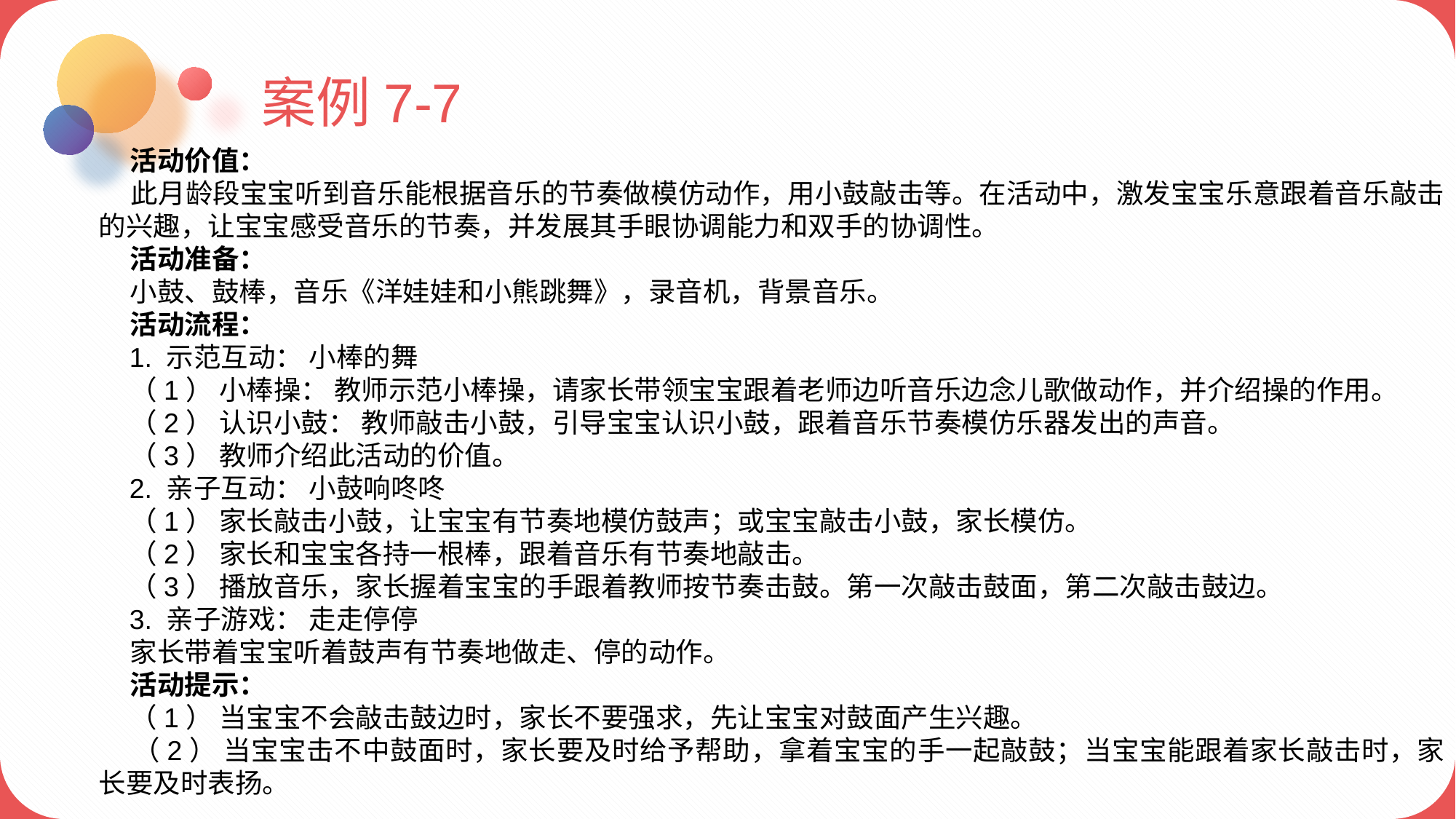

案例7-7
    活动价值：
    此月龄段宝宝听到音乐能根据音乐的节奏做模仿动作，用小鼓敲击等。在活动中，激发宝宝乐意跟着音乐敲击的兴趣，让宝宝感受音乐的节奏，并发展其手眼协调能力和双手的协调性。
    活动准备：
    小鼓、鼓棒，音乐《洋娃娃和小熊跳舞》，录音机，背景音乐。
    活动流程：
    1. 示范互动： 小棒的舞
    （1） 小棒操： 教师示范小棒操，请家长带领宝宝跟着老师边听音乐边念儿歌做动作，并介绍操的作用。
    （2） 认识小鼓： 教师敲击小鼓，引导宝宝认识小鼓，跟着音乐节奏模仿乐器发出的声音。
    （3） 教师介绍此活动的价值。
    2. 亲子互动： 小鼓响咚咚
    （1） 家长敲击小鼓，让宝宝有节奏地模仿鼓声；或宝宝敲击小鼓，家长模仿。
    （2） 家长和宝宝各持一根棒，跟着音乐有节奏地敲击。
    （3） 播放音乐，家长握着宝宝的手跟着教师按节奏击鼓。第一次敲击鼓面，第二次敲击鼓边。
    3. 亲子游戏： 走走停停
    家长带着宝宝听着鼓声有节奏地做走、停的动作。
    活动提示：
    （1） 当宝宝不会敲击鼓边时，家长不要强求，先让宝宝对鼓面产生兴趣。
    （2） 当宝宝击不中鼓面时，家长要及时给予帮助，拿着宝宝的手一起敲鼓；当宝宝能跟着家长敲击时，家长要及时表扬。